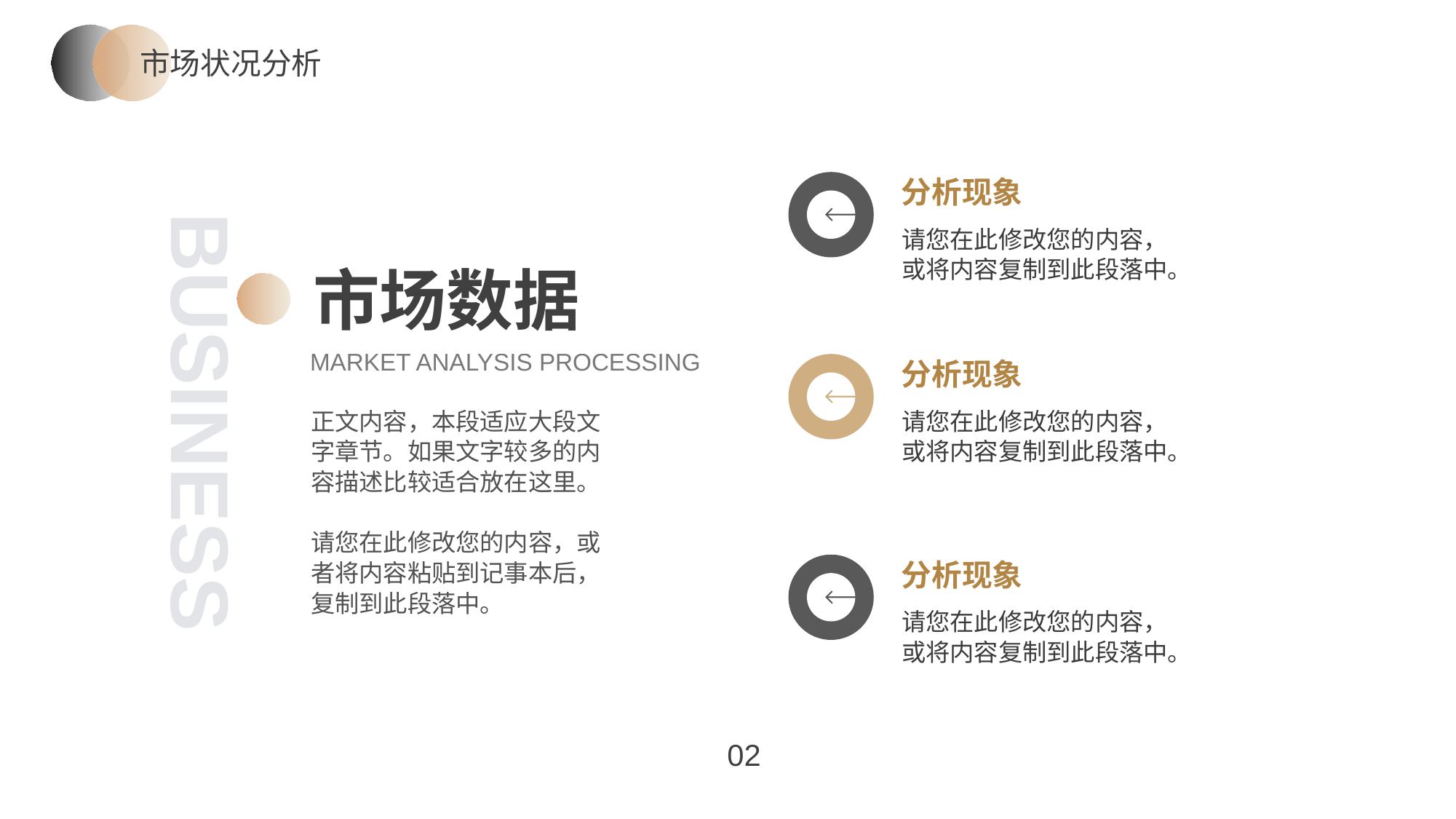

市场状况分析
分析现象

请您在此修改您的内容，或将内容复制到此段落中。
市场数据
MARKET ANALYSIS PROCESSING

分析现象

BUSINESS

正文内容，本段适应大段文字章节。如果文字较多的内容描述比较适合放在这里。
请您在此修改您的内容，或者将内容粘贴到记事本后，复制到此段落中。
请您在此修改您的内容，或将内容复制到此段落中。
分析现象

请您在此修改您的内容，或将内容复制到此段落中。
02
PPT模板 http://www.1ppt.com/moban/